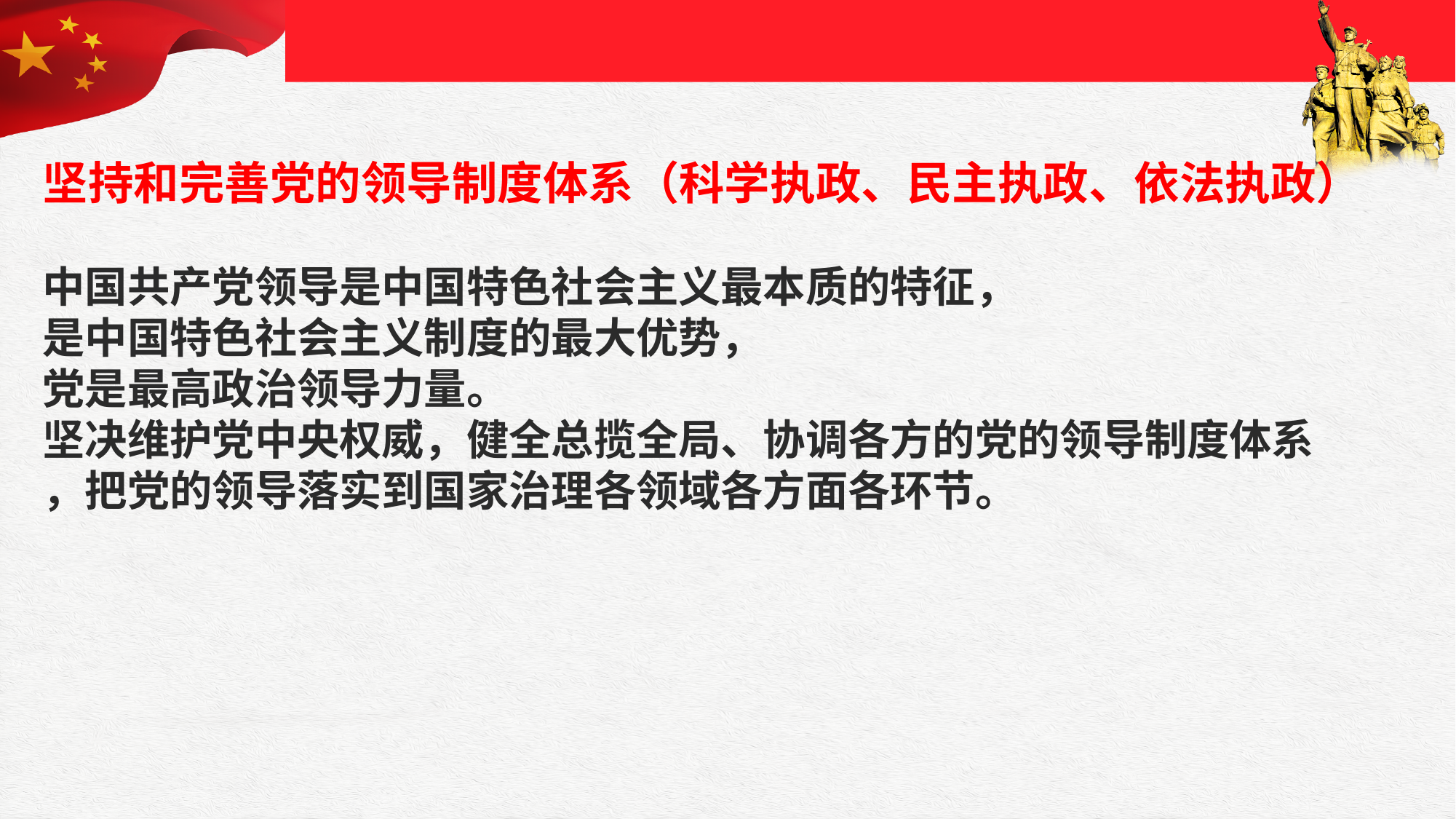

坚持和完善党的领导制度体系（科学执政、民主执政、依法执政）

中国共产党领导是中国特色社会主义最本质的特征，
是中国特色社会主义制度的最大优势，
党是最高政治领导力量。
坚决维护党中央权威，健全总揽全局、协调各方的党的领导制度体系
，把党的领导落实到国家治理各领域各方面各环节。